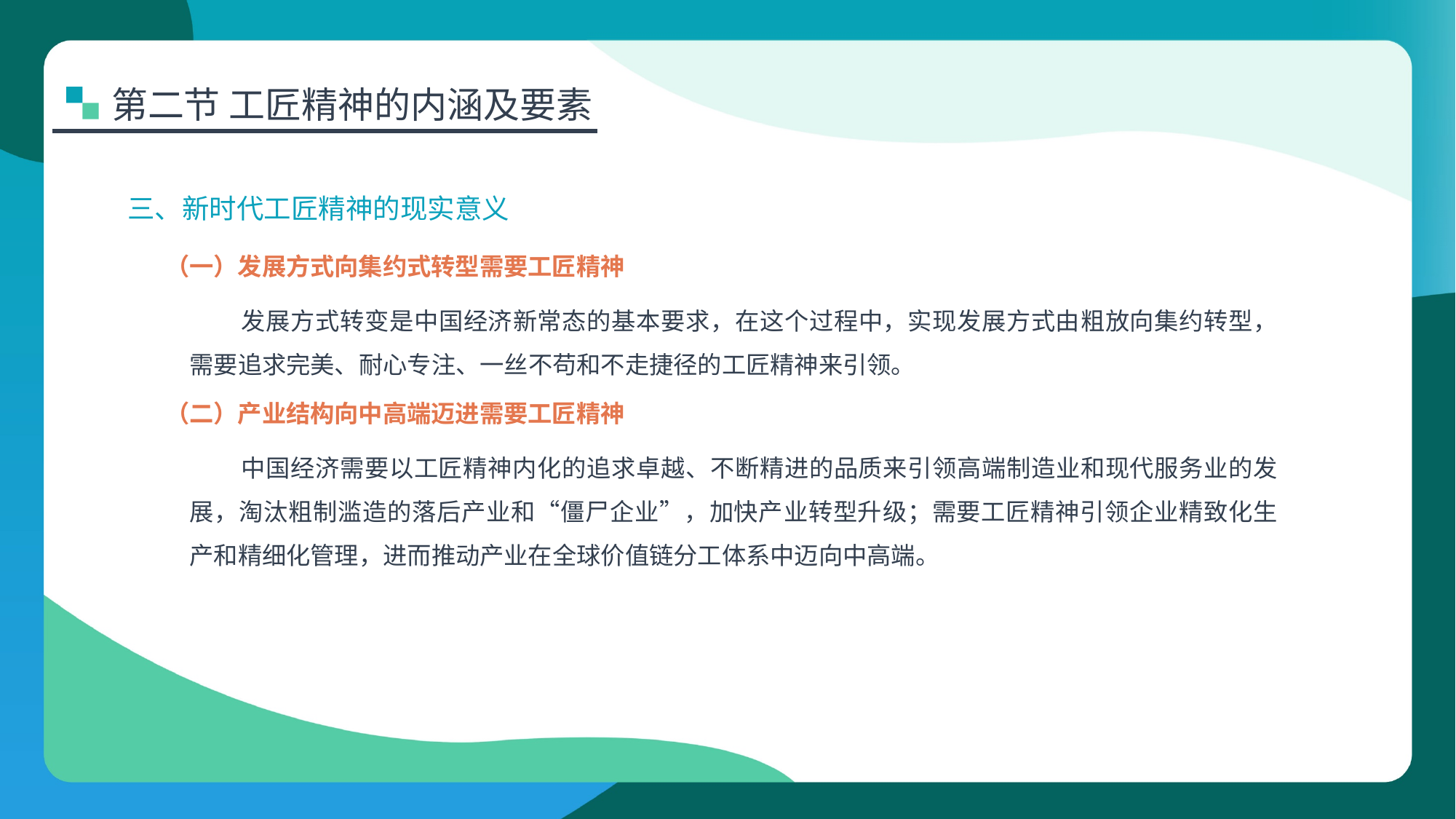

第二节 工匠精神的内涵及要素

三、新时代工匠精神的现实意义
（一）发展方式向集约式转型需要工匠精神
发展方式转变是中国经济新常态的基本要求，在这个过程中，实现发展方式由粗放向集约转型，需要追求完美、耐心专注、一丝不苟和不走捷径的工匠精神来引领。
（二）产业结构向中高端迈进需要工匠精神
中国经济需要以工匠精神内化的追求卓越、不断精进的品质来引领高端制造业和现代服务业的发展，淘汰粗制滥造的落后产业和“僵尸企业”，加快产业转型升级；需要工匠精神引领企业精致化生产和精细化管理，进而推动产业在全球价值链分工体系中迈向中高端。